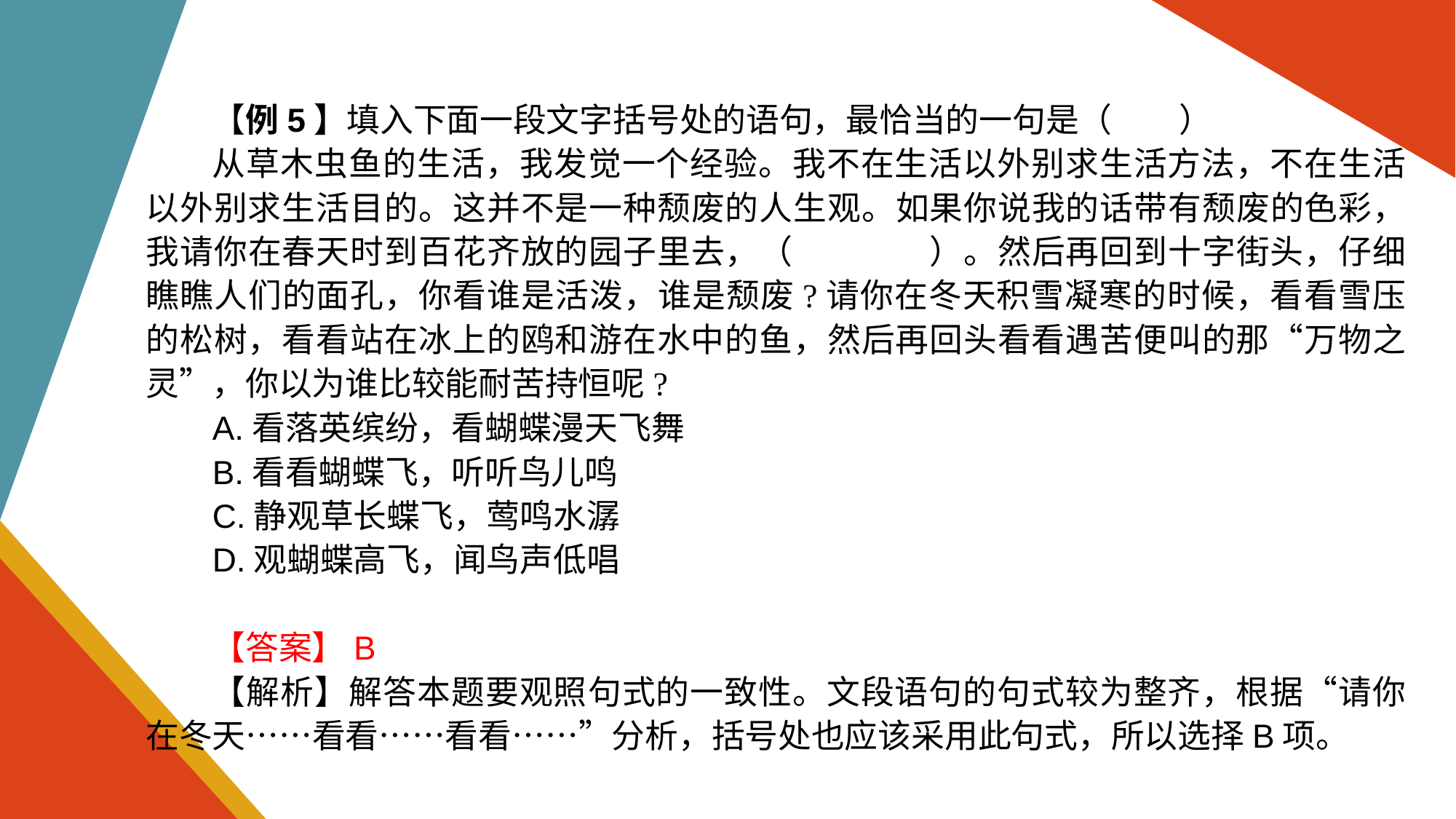

【例5】填入下面一段文字括号处的语句，最恰当的一句是（　　）
从草木虫鱼的生活，我发觉一个经验。我不在生活以外别求生活方法，不在生活以外别求生活目的。这并不是一种颓废的人生观。如果你说我的话带有颓废的色彩，我请你在春天时到百花齐放的园子里去，（　　　　）。然后再回到十字街头，仔细瞧瞧人们的面孔，你看谁是活泼，谁是颓废?请你在冬天积雪凝寒的时候，看看雪压的松树，看看站在冰上的鸥和游在水中的鱼，然后再回头看看遇苦便叫的那“万物之灵”，你以为谁比较能耐苦持恒呢?
A.看落英缤纷，看蝴蝶漫天飞舞
B.看看蝴蝶飞，听听鸟儿鸣
C.静观草长蝶飞，莺鸣水潺
D.观蝴蝶高飞，闻鸟声低唱

【答案】B
【解析】解答本题要观照句式的一致性。文段语句的句式较为整齐，根据“请你在冬天……看看……看看……”分析，括号处也应该采用此句式，所以选择B项。